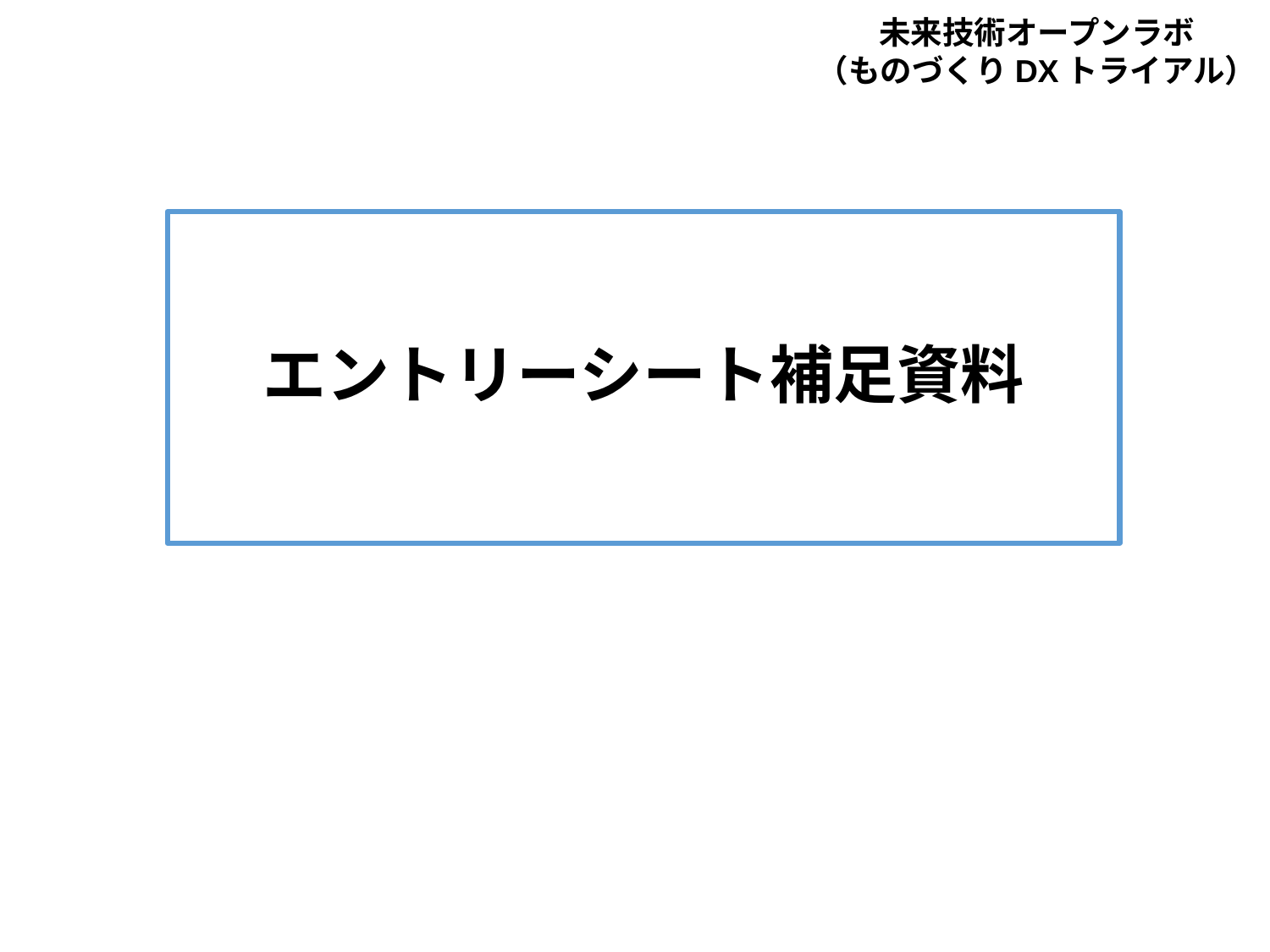

未来技術オープンラボ
（ものづくりDXトライアル）
# エントリーシート補足資料